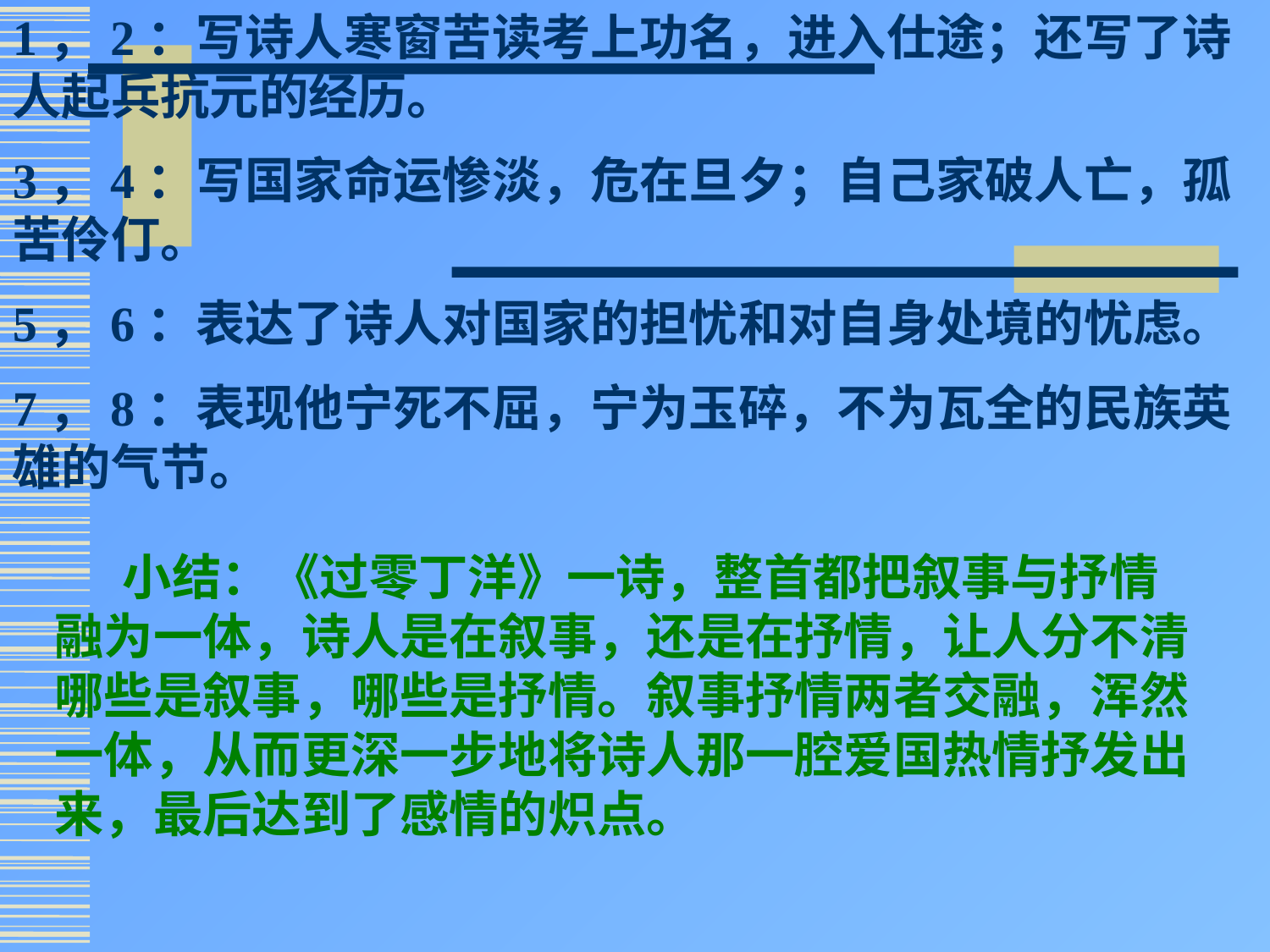

1，2：写诗人寒窗苦读考上功名，进入仕途；还写了诗人起兵抗元的经历。
3，4：写国家命运惨淡，危在旦夕；自己家破人亡，孤苦伶仃。
5，6：表达了诗人对国家的担忧和对自身处境的忧虑。
7，8：表现他宁死不屈，宁为玉碎，不为瓦全的民族英雄的气节。
     小结：《过零丁洋》一诗，整首都把叙事与抒情融为一体，诗人是在叙事，还是在抒情，让人分不清哪些是叙事，哪些是抒情。叙事抒情两者交融，浑然一体，从而更深一步地将诗人那一腔爱国热情抒发出来，最后达到了感情的炽点。